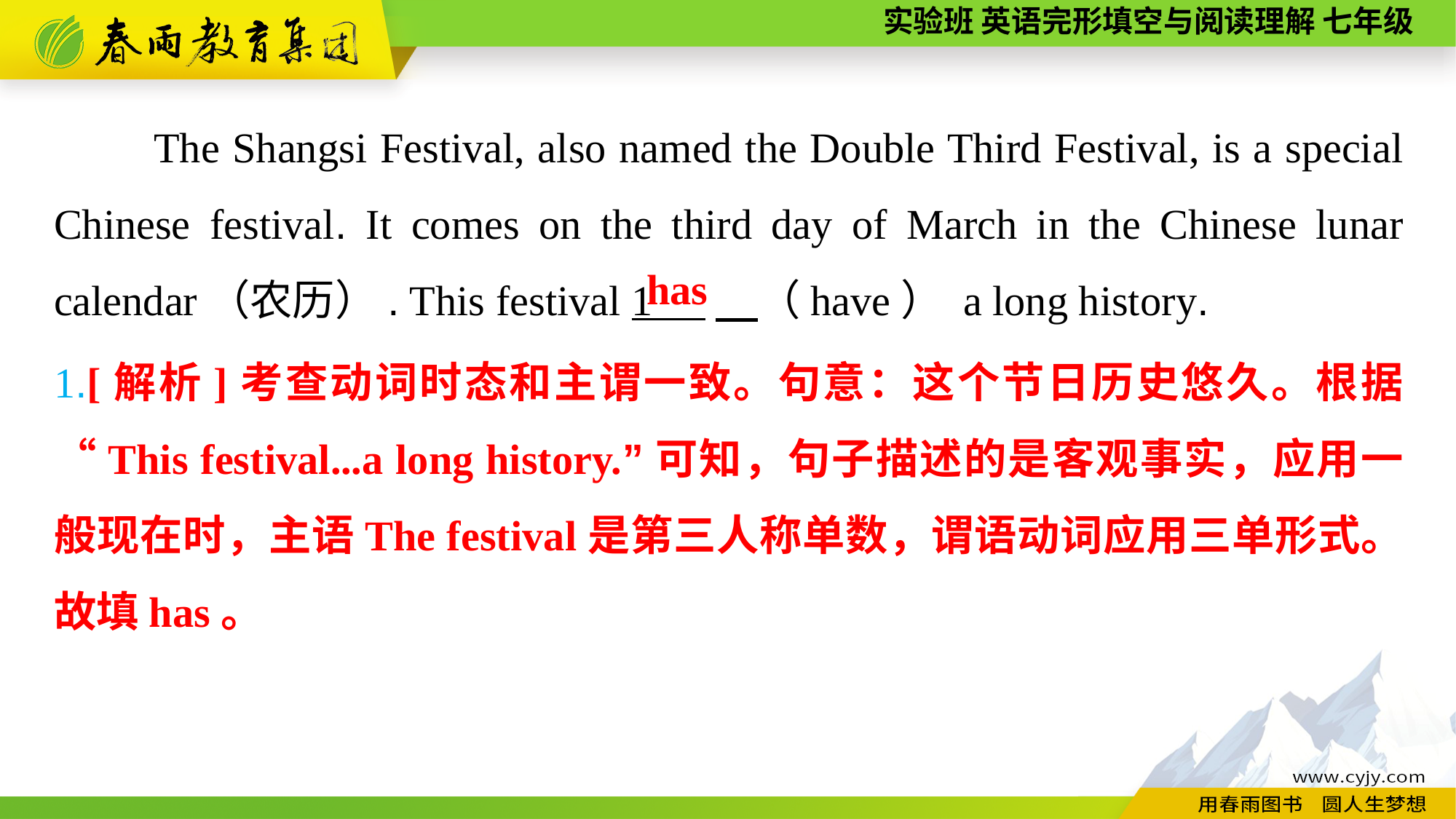

The Shangsi Festival, also named the Double Third Festival, is a special Chinese festival. It comes on the third day of March in the Chinese lunar calendar（农历）. This festival 1     　（have） a long history.
 has
1.[解析]考查动词时态和主谓一致。句意：这个节日历史悠久。根据“This festival...a long history.”可知，句子描述的是客观事实，应用一般现在时，主语The festival是第三人称单数，谓语动词应用三单形式。故填has。